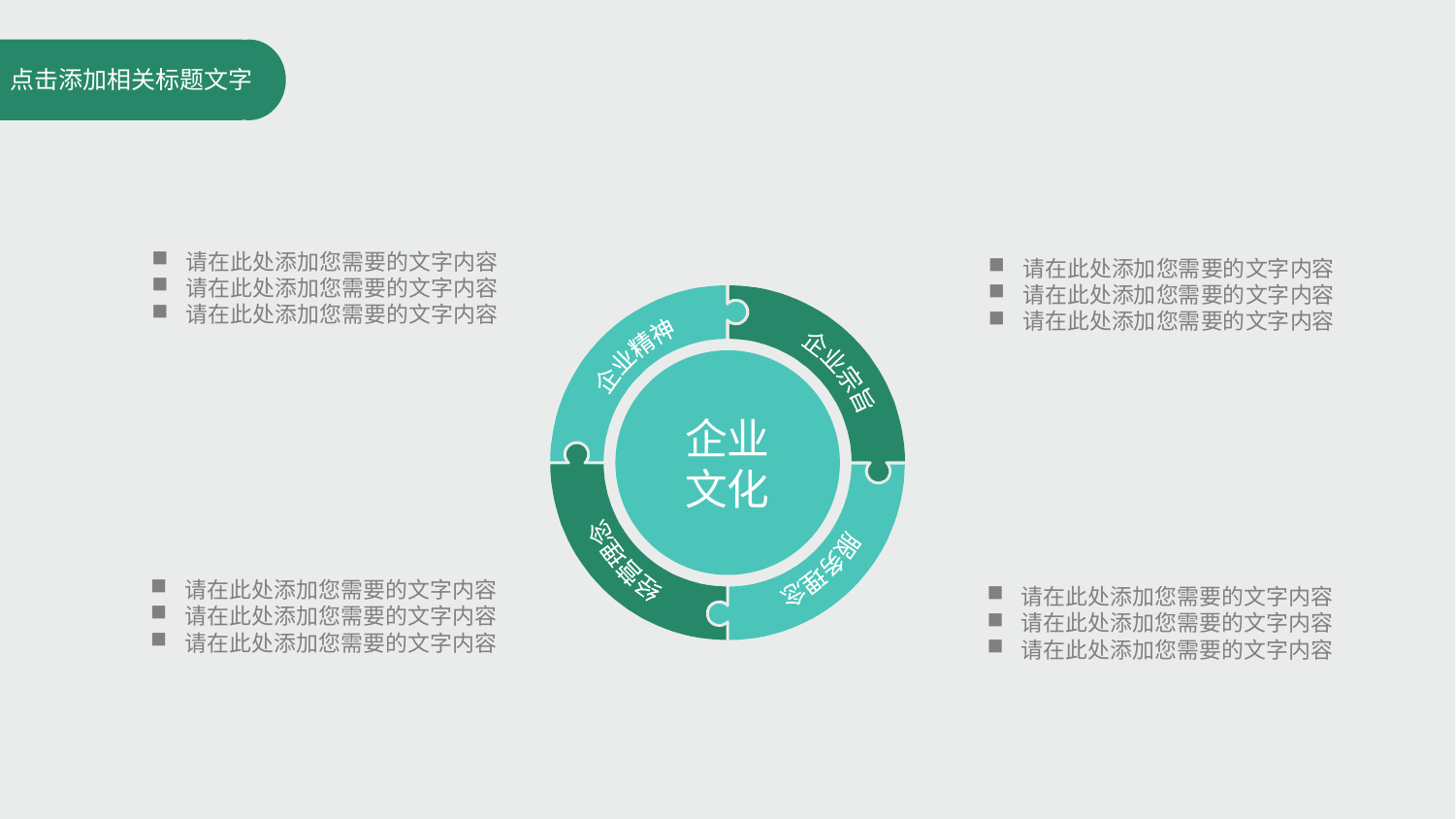

请在此处添加您需要的文字内容
请在此处添加您需要的文字内容
请在此处添加您需要的文字内容
请在此处添加您需要的文字内容
请在此处添加您需要的文字内容
请在此处添加您需要的文字内容

企业精神
企业宗旨
经营理念
服务理念

企业
文化

请在此处添加您需要的文字内容
请在此处添加您需要的文字内容
请在此处添加您需要的文字内容
请在此处添加您需要的文字内容
请在此处添加您需要的文字内容
请在此处添加您需要的文字内容